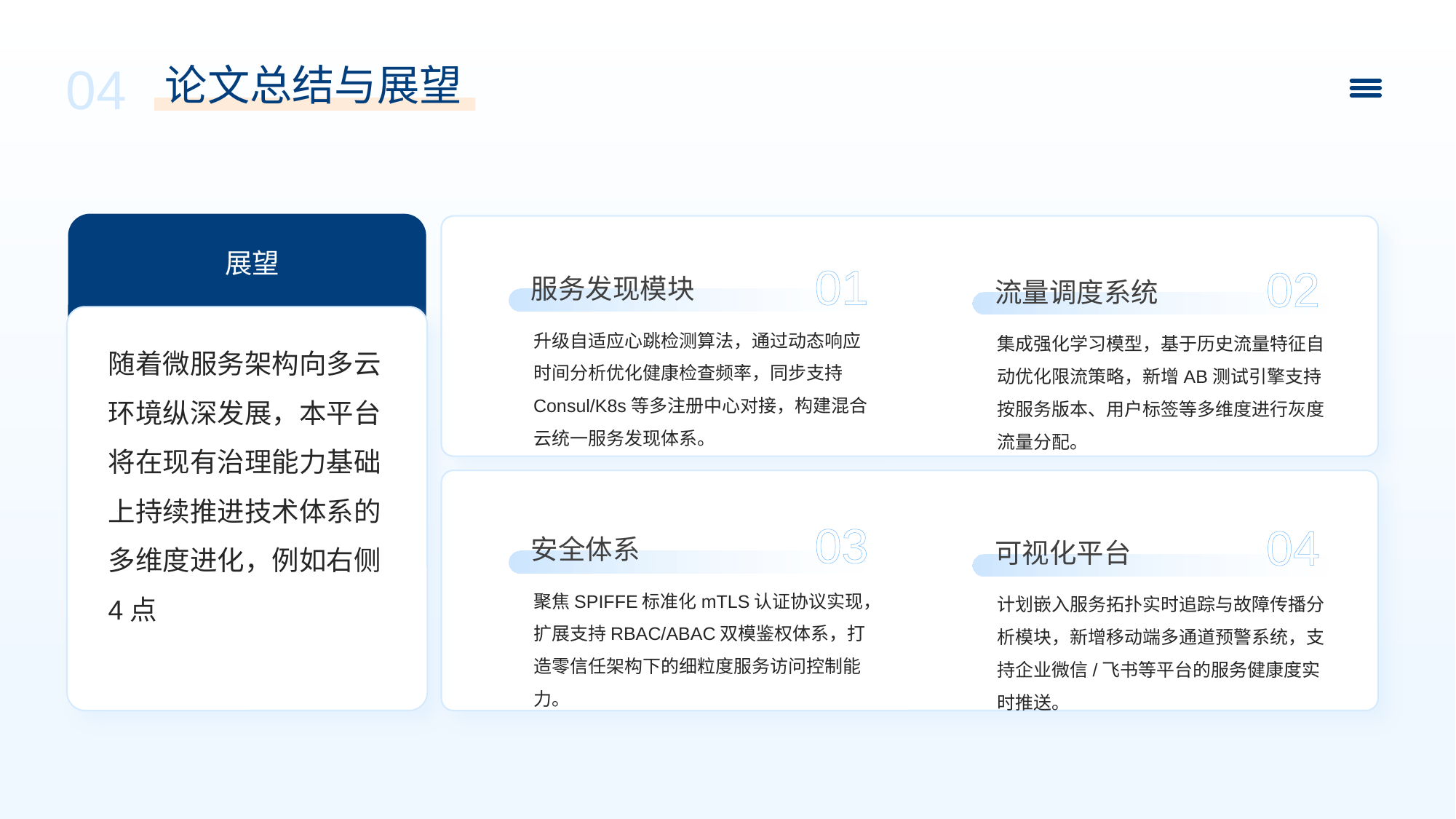

04
论文总结与展望

展望
01
02
服务发现模块
流量调度系统

升级自适应心跳检测算法，通过动态响应时间分析优化健康检查频率，同步支持Consul/K8s等多注册中心对接，构建混合云统一服务发现体系。
集成强化学习模型，基于历史流量特征自动优化限流策略，新增AB测试引擎支持按服务版本、用户标签等多维度进行灰度流量分配。
随着微服务架构向多云环境纵深发展，本平台将在现有治理能力基础上持续推进技术体系的多维度进化，例如右侧4点

03
04
安全体系
可视化平台
聚焦SPIFFE标准化mTLS认证协议实现，扩展支持RBAC/ABAC双模鉴权体系，打造零信任架构下的细粒度服务访问控制能力。
计划嵌入服务拓扑实时追踪与故障传播分析模块，新增移动端多通道预警系统，支持企业微信/飞书等平台的服务健康度实时推送。